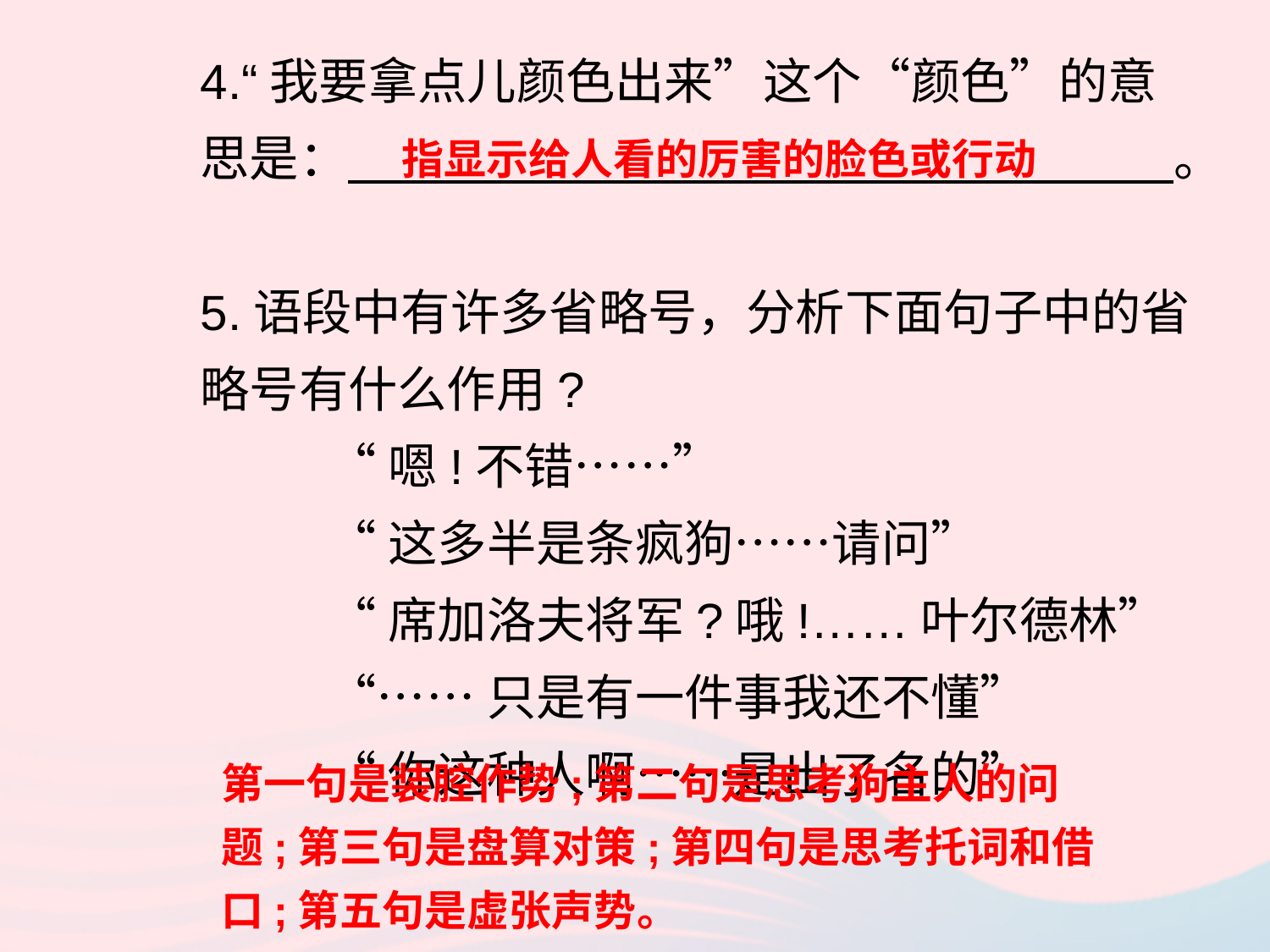

4.“我要拿点儿颜色出来”这个“颜色”的意思是：                                                                           。
5.语段中有许多省略号，分析下面句子中的省略号有什么作用?
	“嗯!不错……”
	“这多半是条疯狗……请问”
	“席加洛夫将军?哦!……叶尔德林”
	“……只是有一件事我还不懂”
	“你这种人啊……是出了名的”
指显示给人看的厉害的脸色或行动
第一句是装腔作势;第二句是思考狗主人的问题;第三句是盘算对策;第四句是思考托词和借口;第五句是虚张声势。